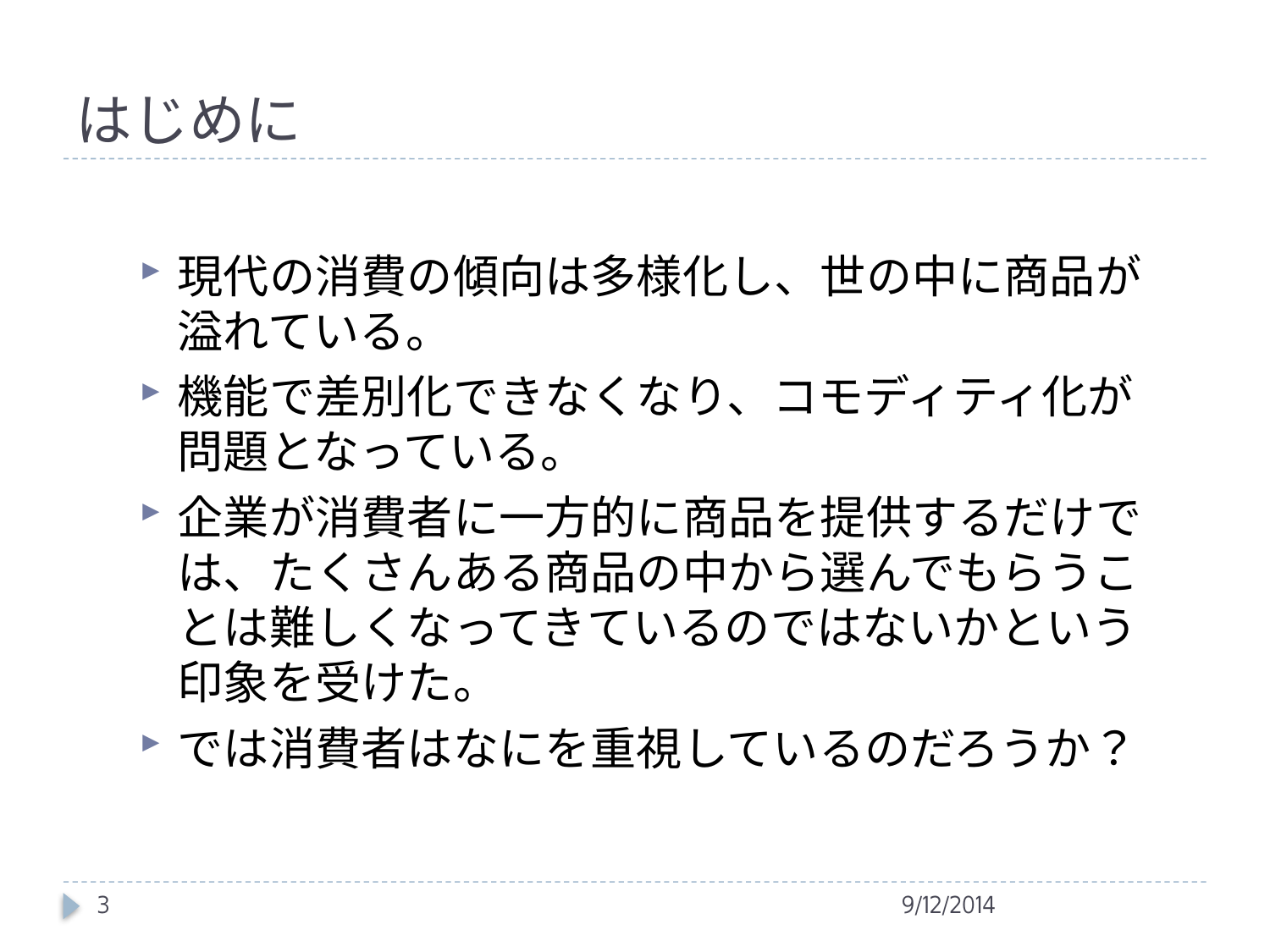

# はじめに
現代の消費の傾向は多様化し、世の中に商品が溢れている。
機能で差別化できなくなり、コモディティ化が問題となっている。
企業が消費者に一方的に商品を提供するだけでは、たくさんある商品の中から選んでもらうことは難しくなってきているのではないかという印象を受けた。
では消費者はなにを重視しているのだろうか？

3
9/12/2014